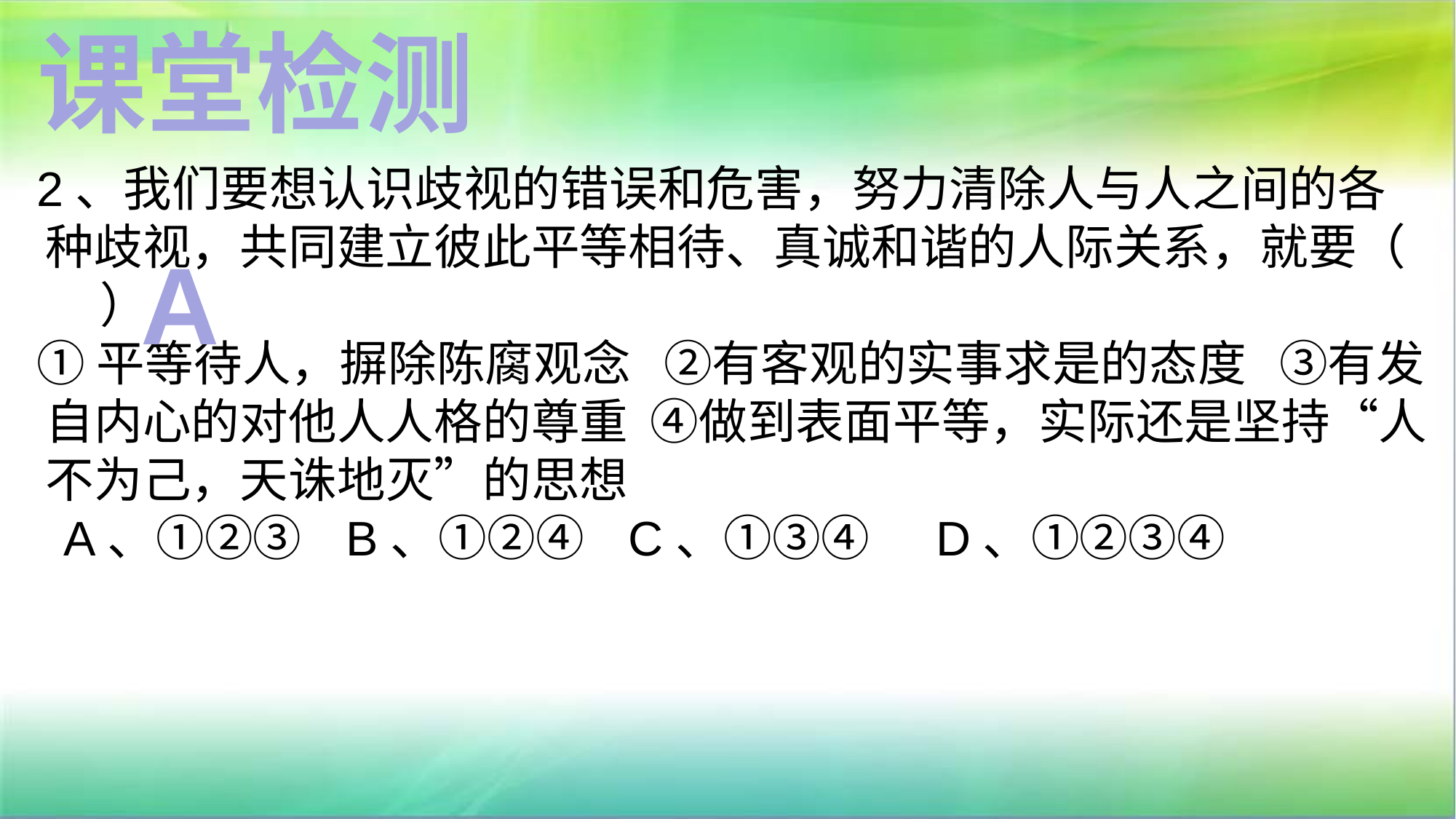

课堂检测
2、我们要想认识歧视的错误和危害，努力清除人与人之间的各种歧视，共同建立彼此平等相待、真诚和谐的人际关系，就要（        ）
①平等待人，摒除陈腐观念   ②有客观的实事求是的态度   ③有发自内心的对他人人格的尊重  ④做到表面平等，实际还是坚持“人不为己，天诛地灭”的思想  A、①②③   B、①②④   C、①③④     D、①②③④
A